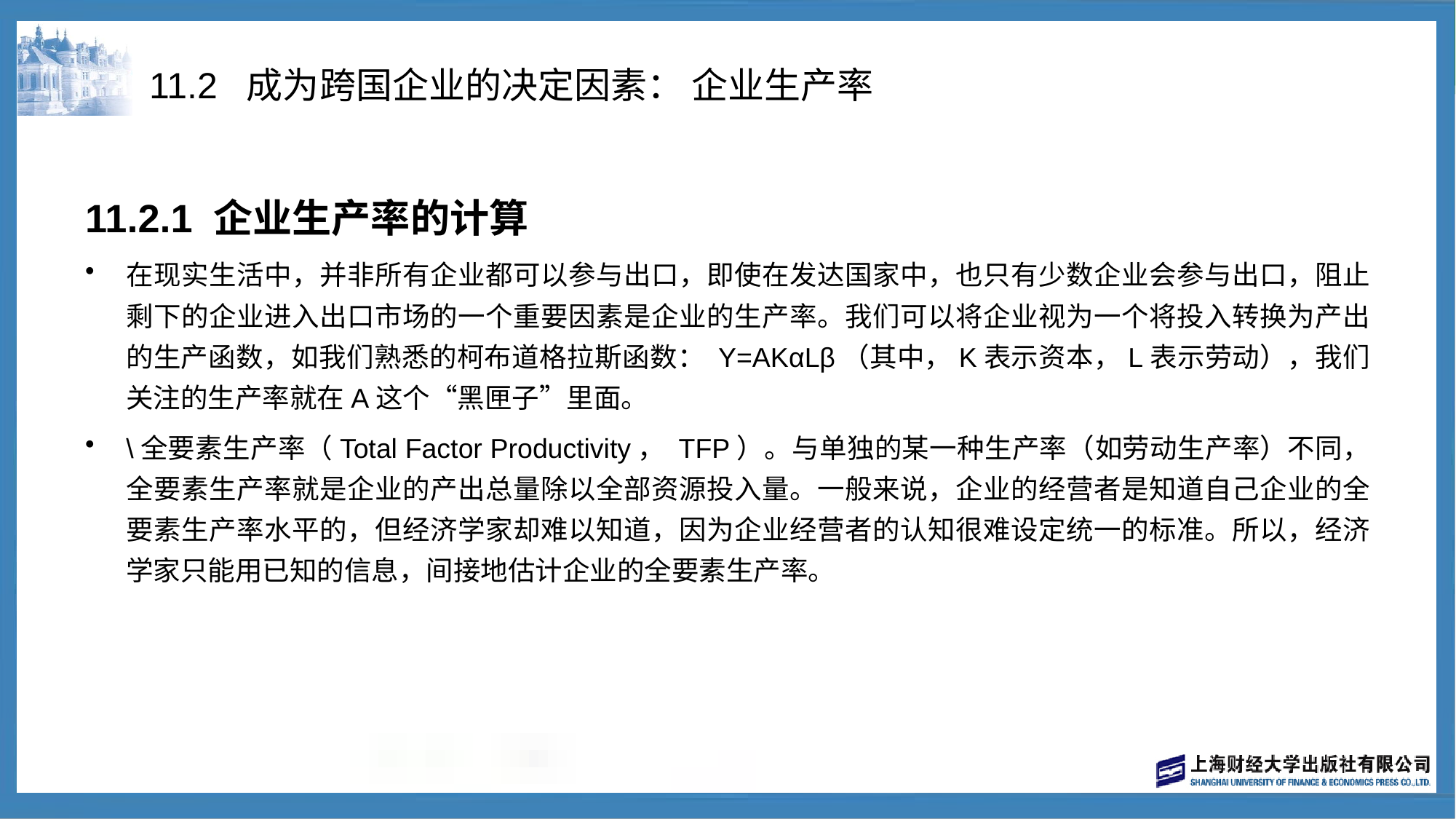

# 11.2  成为跨国企业的决定因素： 企业生产率
11.2.1 企业生产率的计算
在现实生活中，并非所有企业都可以参与出口，即使在发达国家中，也只有少数企业会参与出口，阻止剩下的企业进入出口市场的一个重要因素是企业的生产率。我们可以将企业视为一个将投入转换为产出的生产函数，如我们熟悉的柯布道格拉斯函数： Y=AKαLβ（其中，K表示资本，L表示劳动），我们关注的生产率就在A这个“黑匣子”里面。
\全要素生产率（Total Factor Productivity， TFP）。与单独的某一种生产率（如劳动生产率）不同，全要素生产率就是企业的产出总量除以全部资源投入量。一般来说，企业的经营者是知道自己企业的全要素生产率水平的，但经济学家却难以知道，因为企业经营者的认知很难设定统一的标准。所以，经济学家只能用已知的信息，间接地估计企业的全要素生产率。